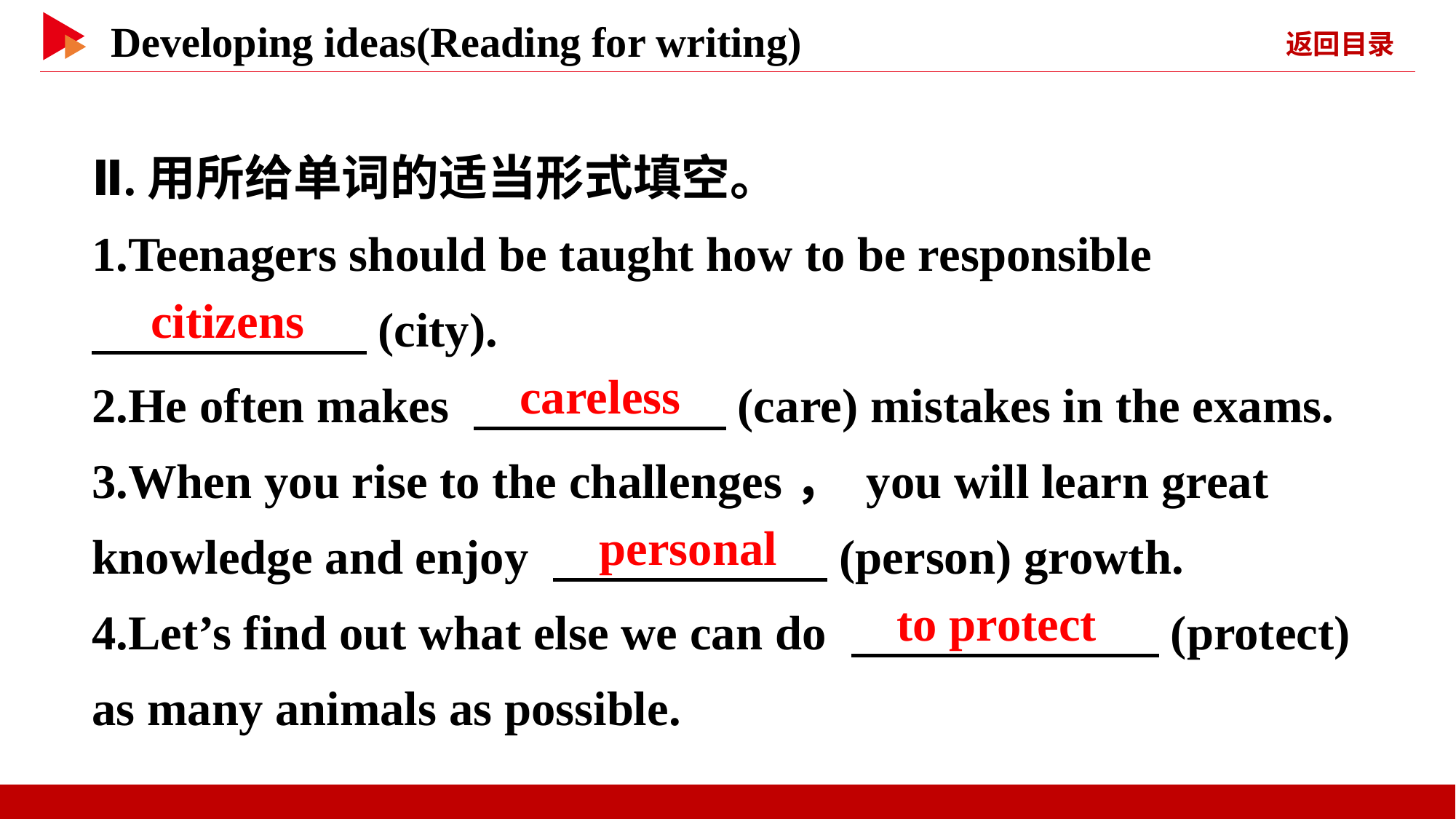

Ⅱ.用所给单词的适当形式填空。
1.Teenagers should be taught how to be responsible
　                　(city).
2.He often makes 　              　(care) mistakes in the exams.
3.When you rise to the challenges， you will learn great knowledge and enjoy 　                　(person) growth.
4.Let’s find out what else we can do 　                   　(protect) as many animals as possible.
　citizens
　careless
　personal
　to protect